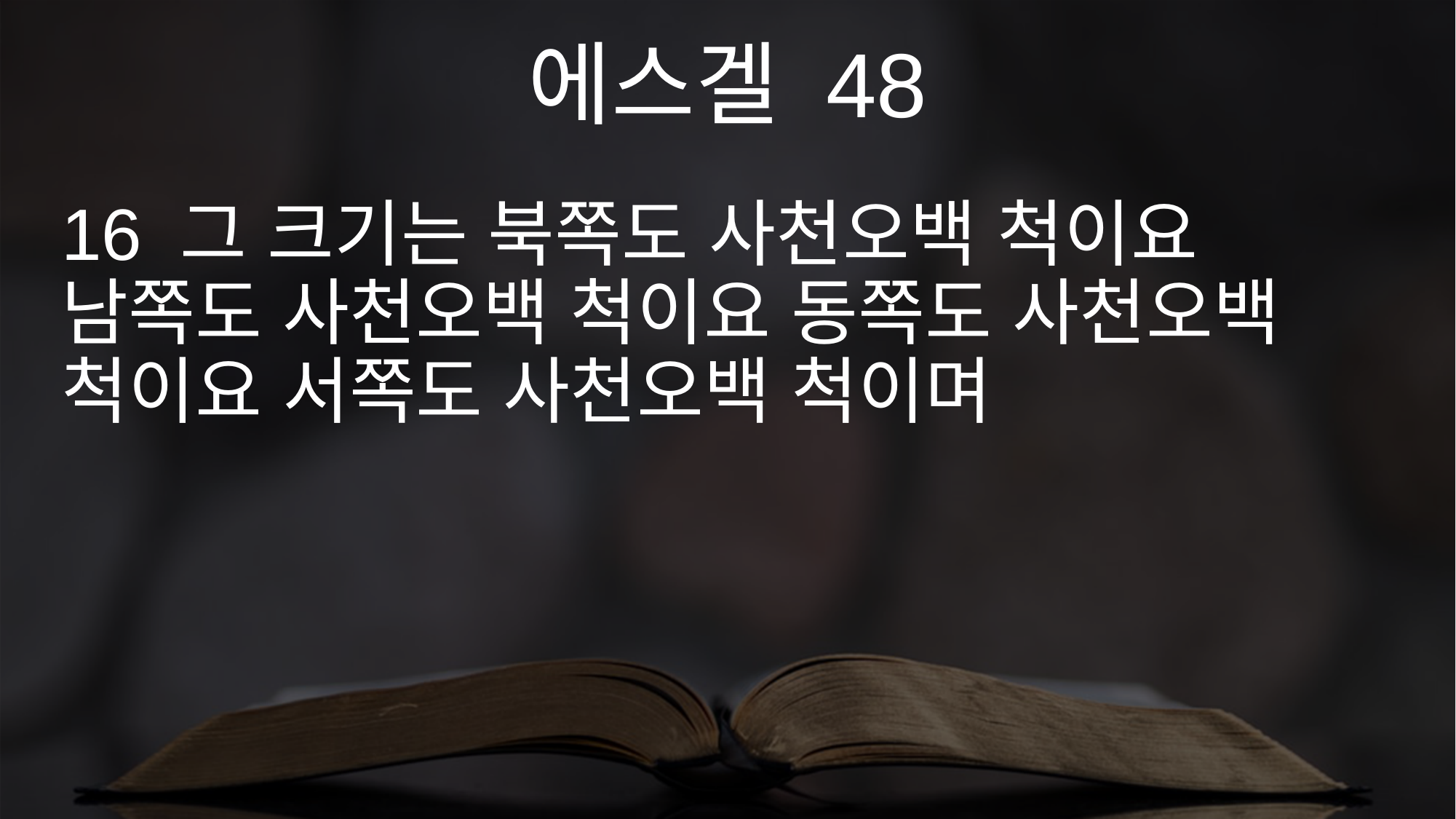

에스겔 48
16 그 크기는 북쪽도 사천오백 척이요 남쪽도 사천오백 척이요 동쪽도 사천오백 척이요 서쪽도 사천오백 척이며